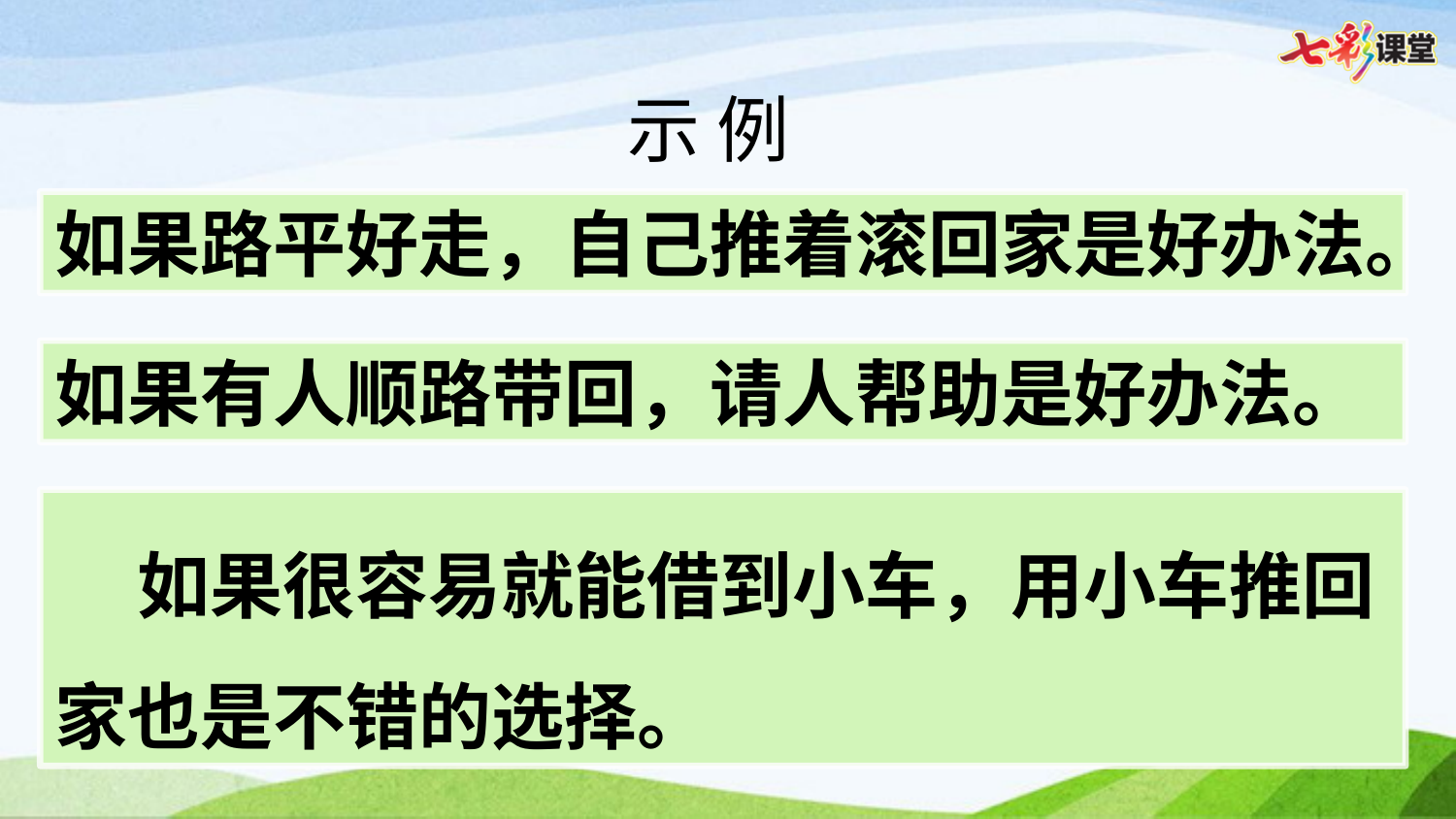

示 例
如果路平好走，自己推着滚回家是好办法。
如果有人顺路带回，请人帮助是好办法。
    如果很容易就能借到小车，用小车推回家也是不错的选择。